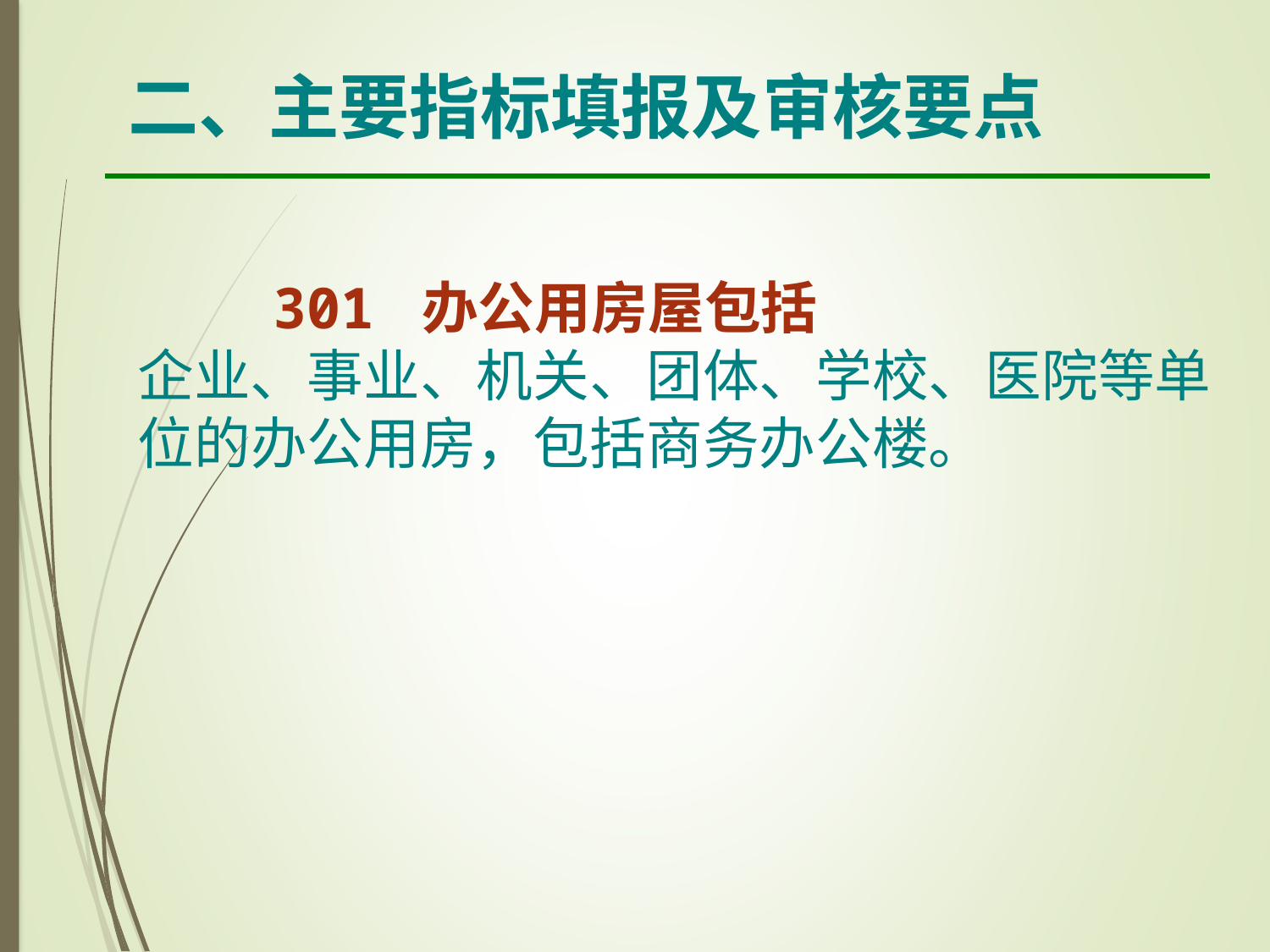

二、主要指标填报及审核要点
    301 办公用房屋包括
企业、事业、机关、团体、学校、医院等单位的办公用房，包括商务办公楼。